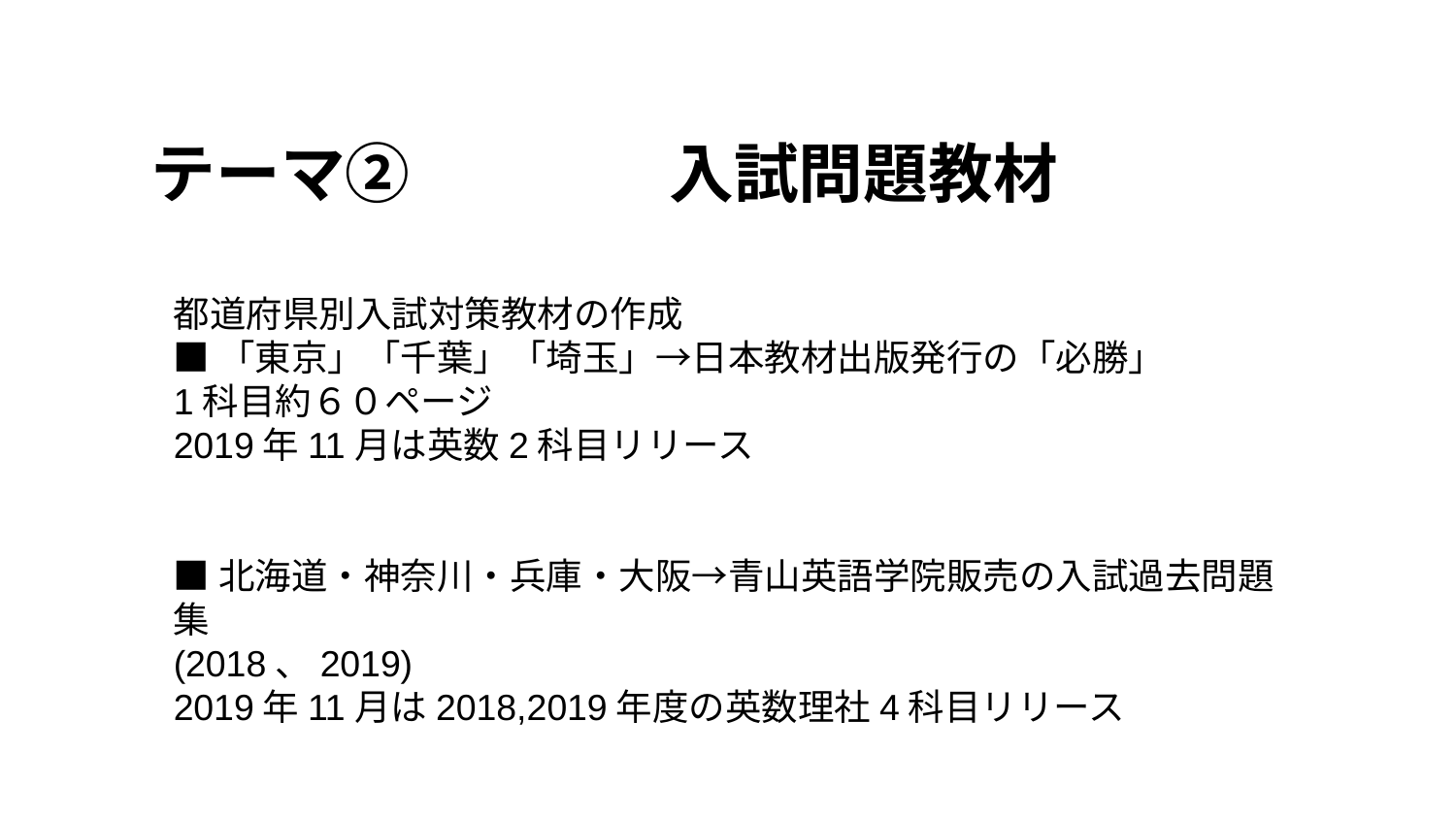

テーマ②　　　　入試問題教材
都道府県別入試対策教材の作成
■「東京」「千葉」「埼玉」→日本教材出版発行の「必勝」
1科目約６０ページ
2019年11月は英数2科目リリース

■北海道・神奈川・兵庫・大阪→青山英語学院販売の入試過去問題集
(2018、2019)
2019年11月は2018,2019年度の英数理社4科目リリース